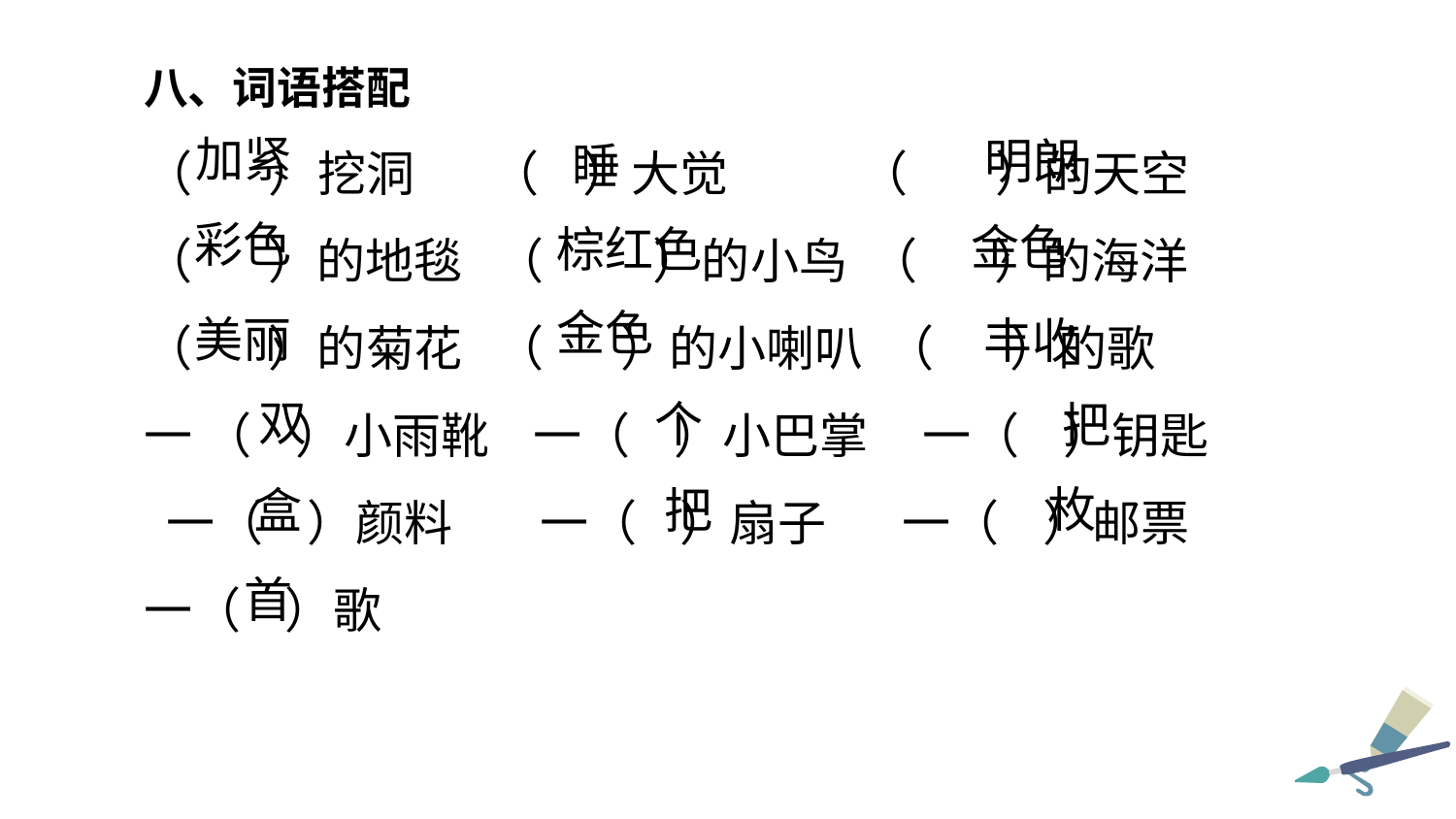

八、词语搭配
（       ）挖洞       （    ）大觉            （        ）的天空
（       ）的地毯   （          ）的小鸟  （       ）的海洋
（       ）的菊花   （       ）的小喇叭  （       ）的歌
一 （    ）小雨靴    一（    ）小巴掌     一（    ）钥匙
 一（    ）颜料        一（    ）扇子       一（    ）邮票
一（    ）歌
加紧
明朗
睡
彩色
金色
棕红色
金色
美丽
丰收
双
个
把
枚
把
盒
首